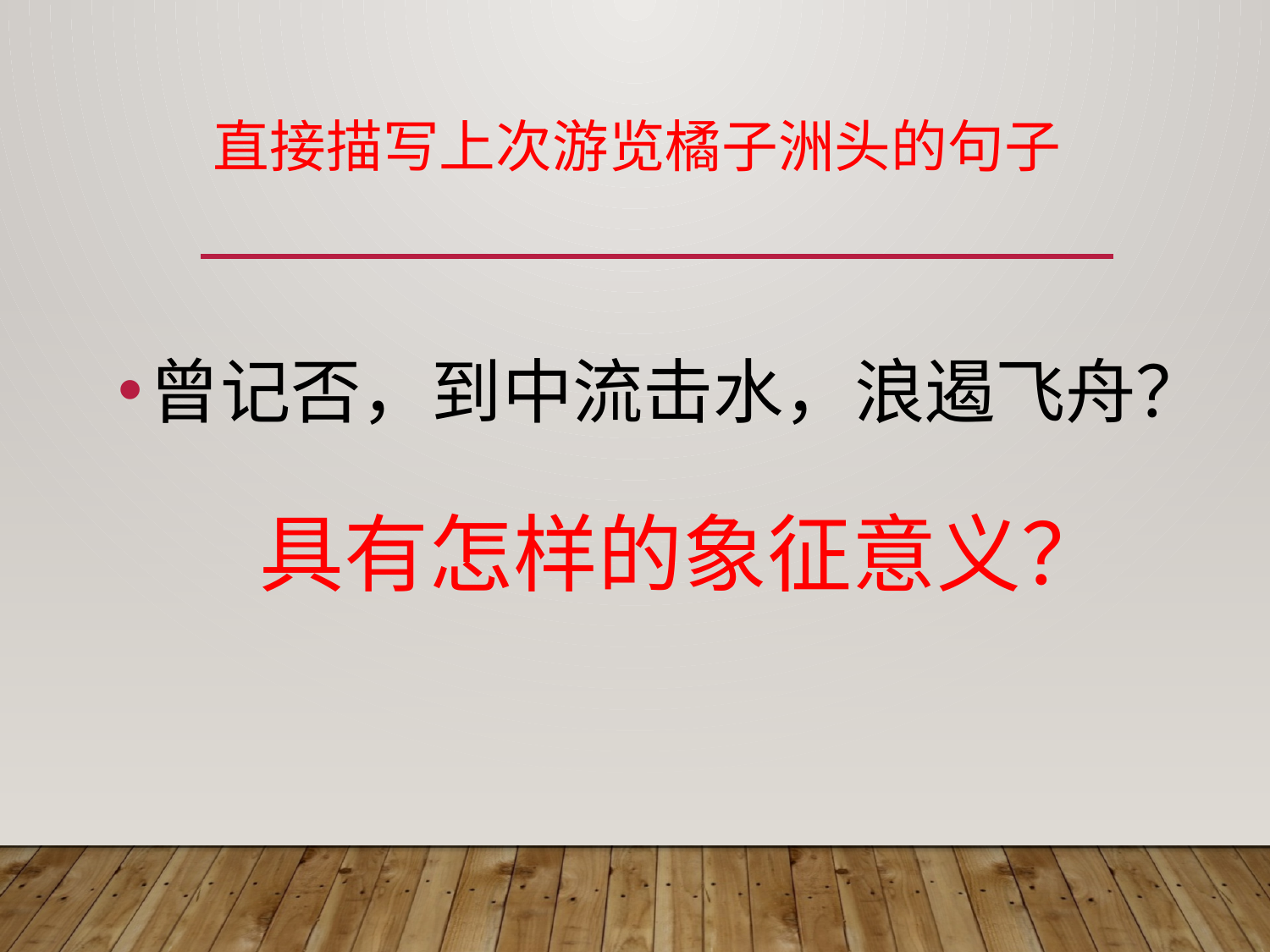

# 直接描写上次游览橘子洲头的句子
曾记否，到中流击水，浪遏飞舟？
具有怎样的象征意义？